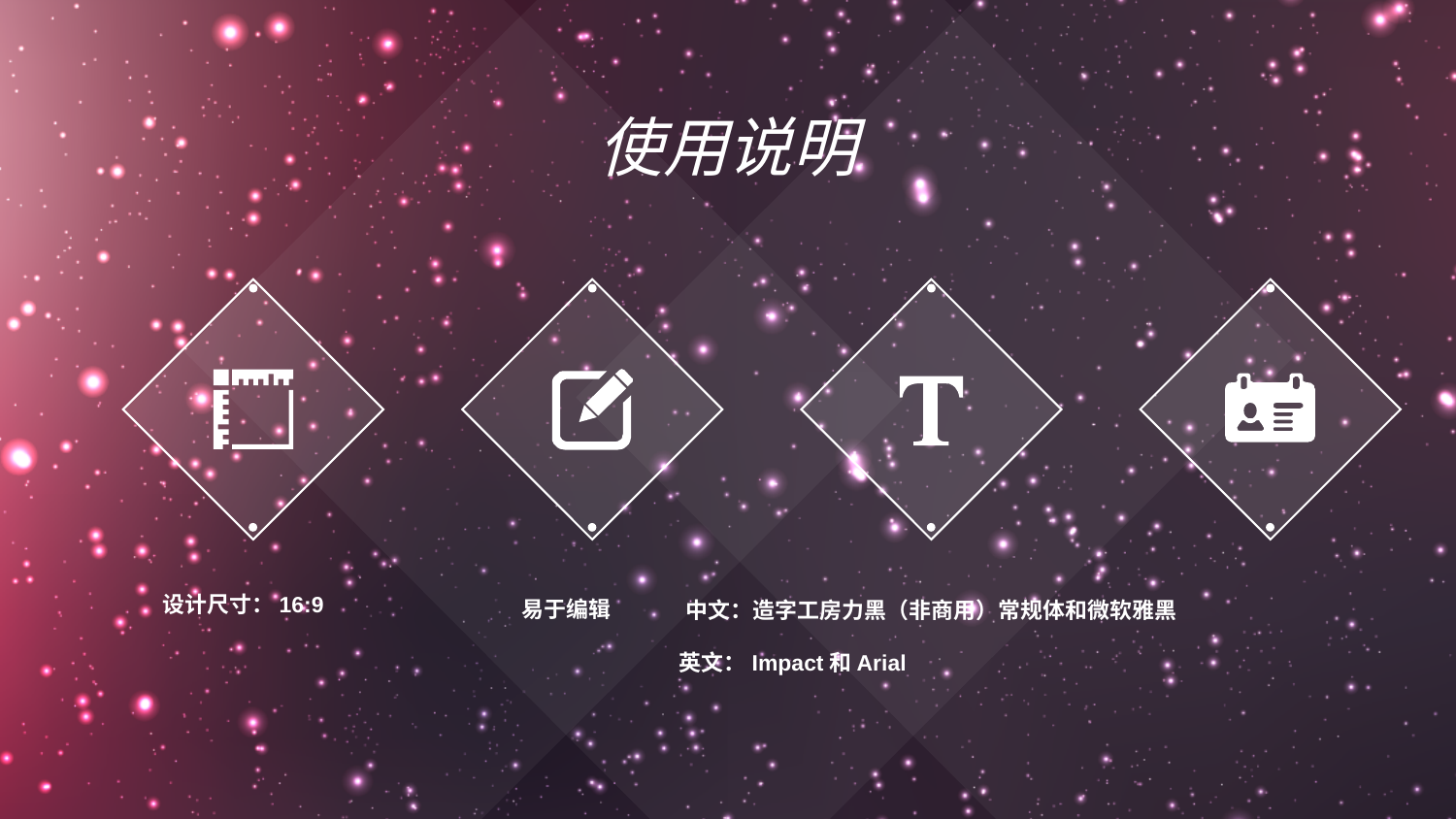

使用说明

设计尺寸：16:9
易于编辑
中文：造字工房力黑（非商用）常规体和微软雅黑
英文：Impact和Arial